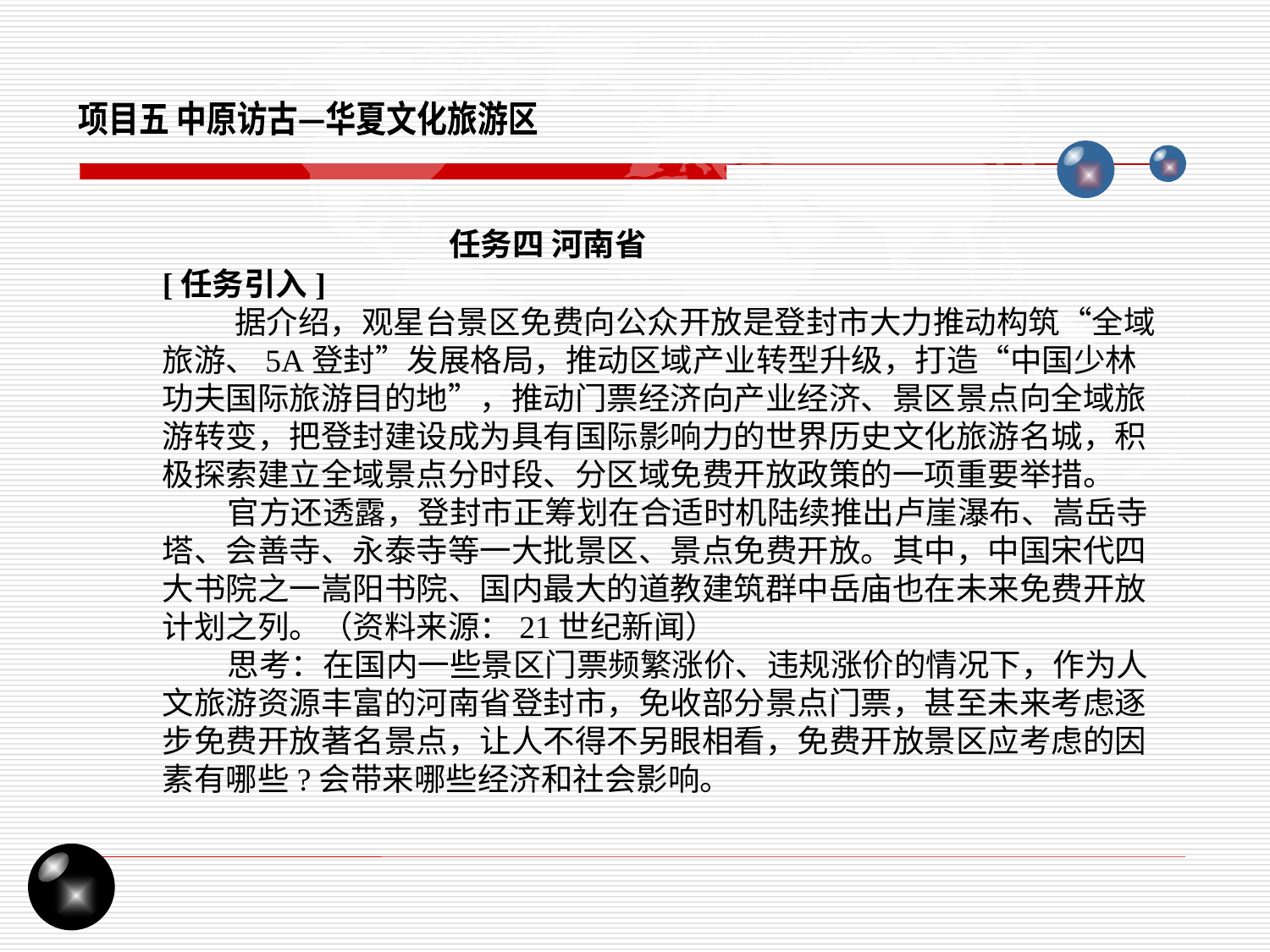

项目五 中原访古—华夏文化旅游区
任务四 河南省
[任务引入]
         据介绍，观星台景区免费向公众开放是登封市大力推动构筑“全域旅游、5A登封”发展格局，推动区域产业转型升级，打造“中国少林功夫国际旅游目的地”，推动门票经济向产业经济、景区景点向全域旅游转变，把登封建设成为具有国际影响力的世界历史文化旅游名城，积极探索建立全域景点分时段、分区域免费开放政策的一项重要举措。
        官方还透露，登封市正筹划在合适时机陆续推出卢崖瀑布、嵩岳寺塔、会善寺、永泰寺等一大批景区、景点免费开放。其中，中国宋代四大书院之一嵩阳书院、国内最大的道教建筑群中岳庙也在未来免费开放计划之列。（资料来源：21世纪新闻）
        思考：在国内一些景区门票频繁涨价、违规涨价的情况下，作为人文旅游资源丰富的河南省登封市，免收部分景点门票，甚至未来考虑逐步免费开放著名景点，让人不得不另眼相看，免费开放景区应考虑的因素有哪些?会带来哪些经济和社会影响。